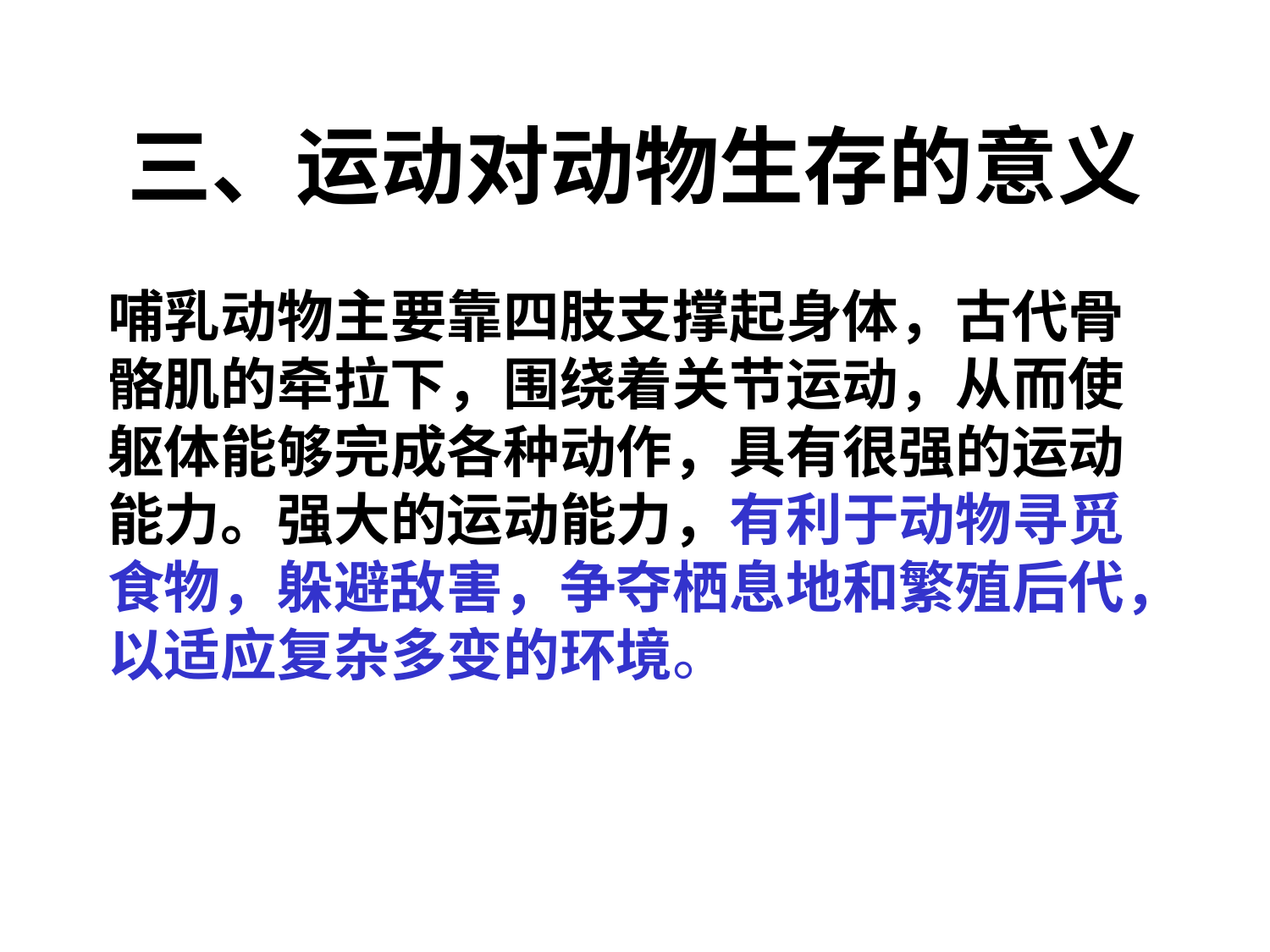

# 三、运动对动物生存的意义
哺乳动物主要靠四肢支撑起身体，古代骨骼肌的牵拉下，围绕着关节运动，从而使躯体能够完成各种动作，具有很强的运动能力。强大的运动能力，有利于动物寻觅食物，躲避敌害，争夺栖息地和繁殖后代，以适应复杂多变的环境。